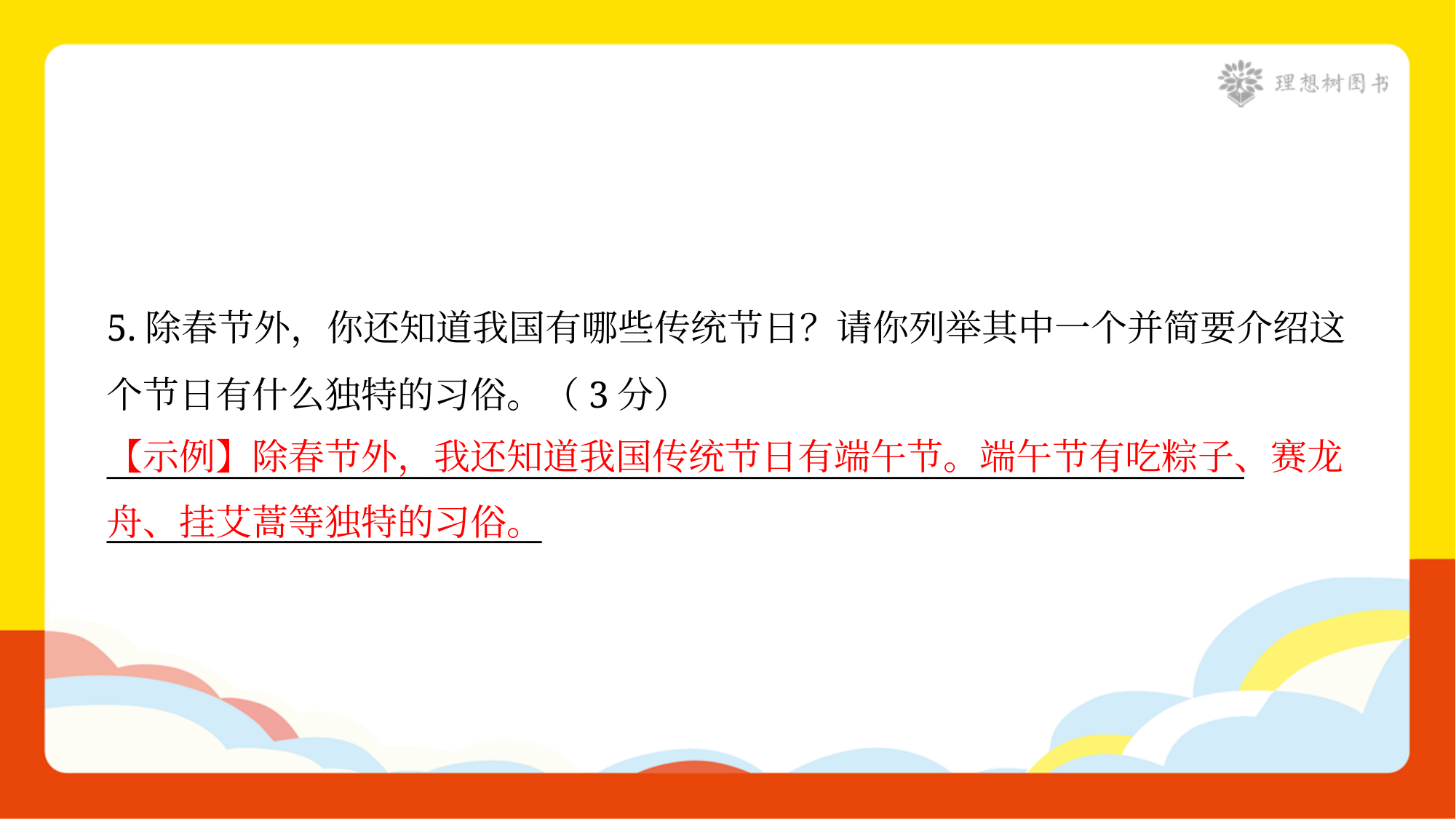

5.除春节外，你还知道我国有哪些传统节日？请你列举其中一个并简要介绍这
个节日有什么独特的习俗。（3分）
____________________________________________________________________
__________________________
【示例】除春节外，我还知道我国传统节日有端午节。端午节有吃粽子、赛龙舟、挂艾蒿等独特的习俗。